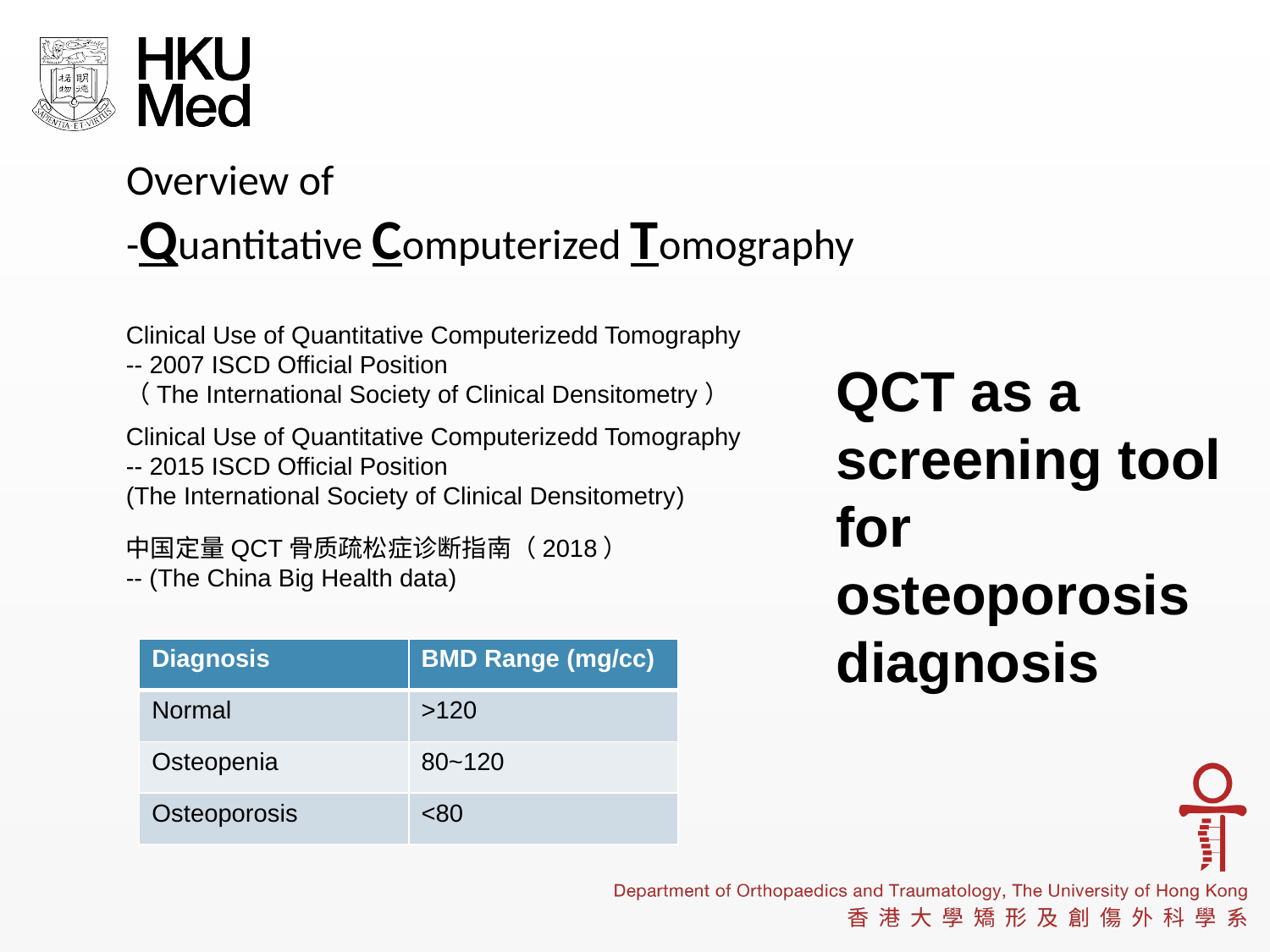

# Overview of -Quantitative Computerized Tomography
Clinical Use of Quantitative Computerizedd Tomography
-- 2007 ISCD Official Position
（The International Society of Clinical Densitometry）
QCT as a screening tool for osteoporosis diagnosis
Clinical Use of Quantitative Computerizedd Tomography
-- 2015 ISCD Official Position
(The International Society of Clinical Densitometry)
中国定量QCT骨质疏松症诊断指南（2018）
-- (The China Big Health data)
| Diagnosis | BMD Range (mg/cc) |
| --- | --- |
| Normal | >120 |
| Osteopenia | 80~120 |
| Osteoporosis | <80 |